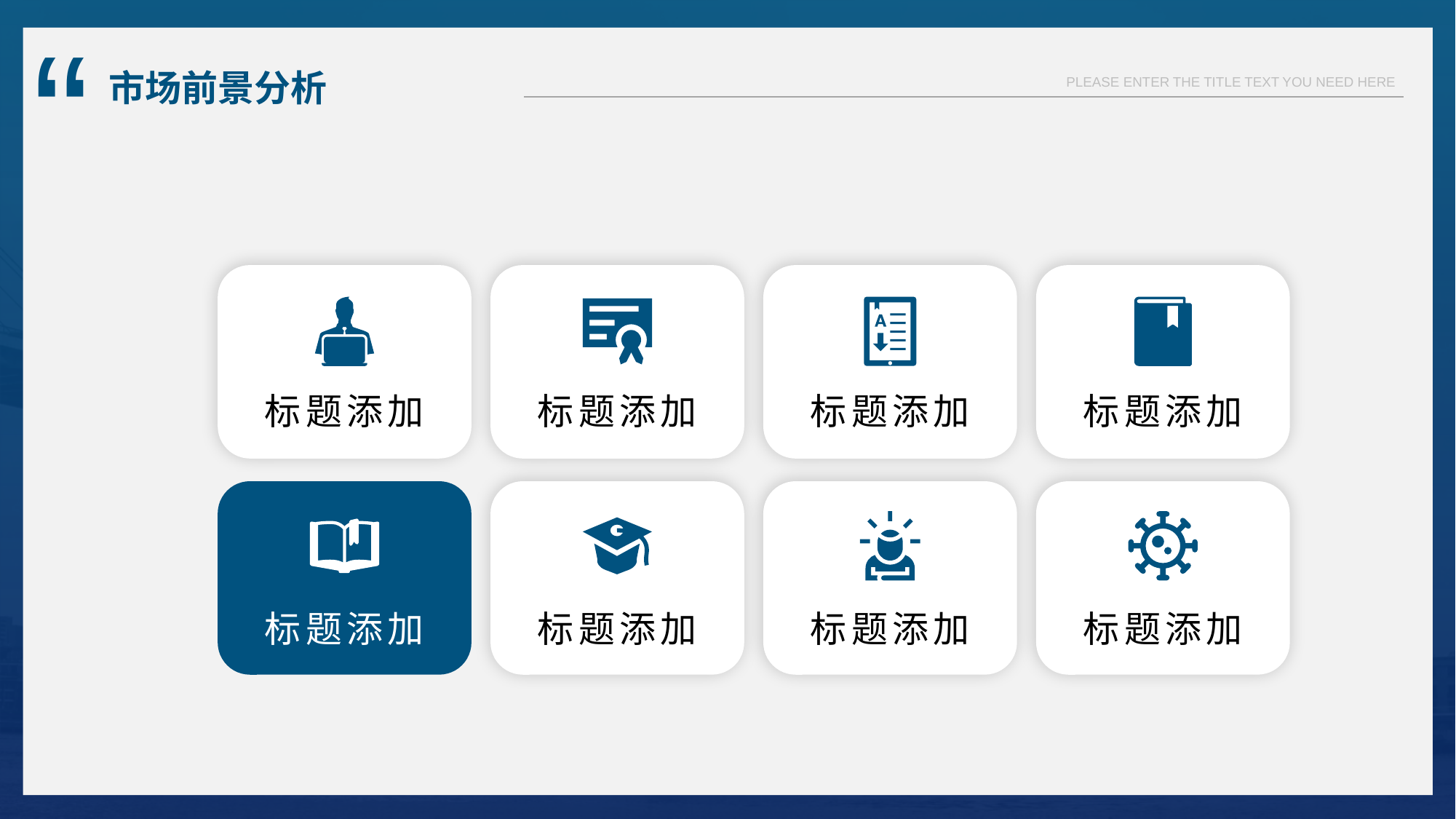

市场前景分析

标题添加
标题添加
标题添加
标题添加

标题添加
标题添加
标题添加
标题添加